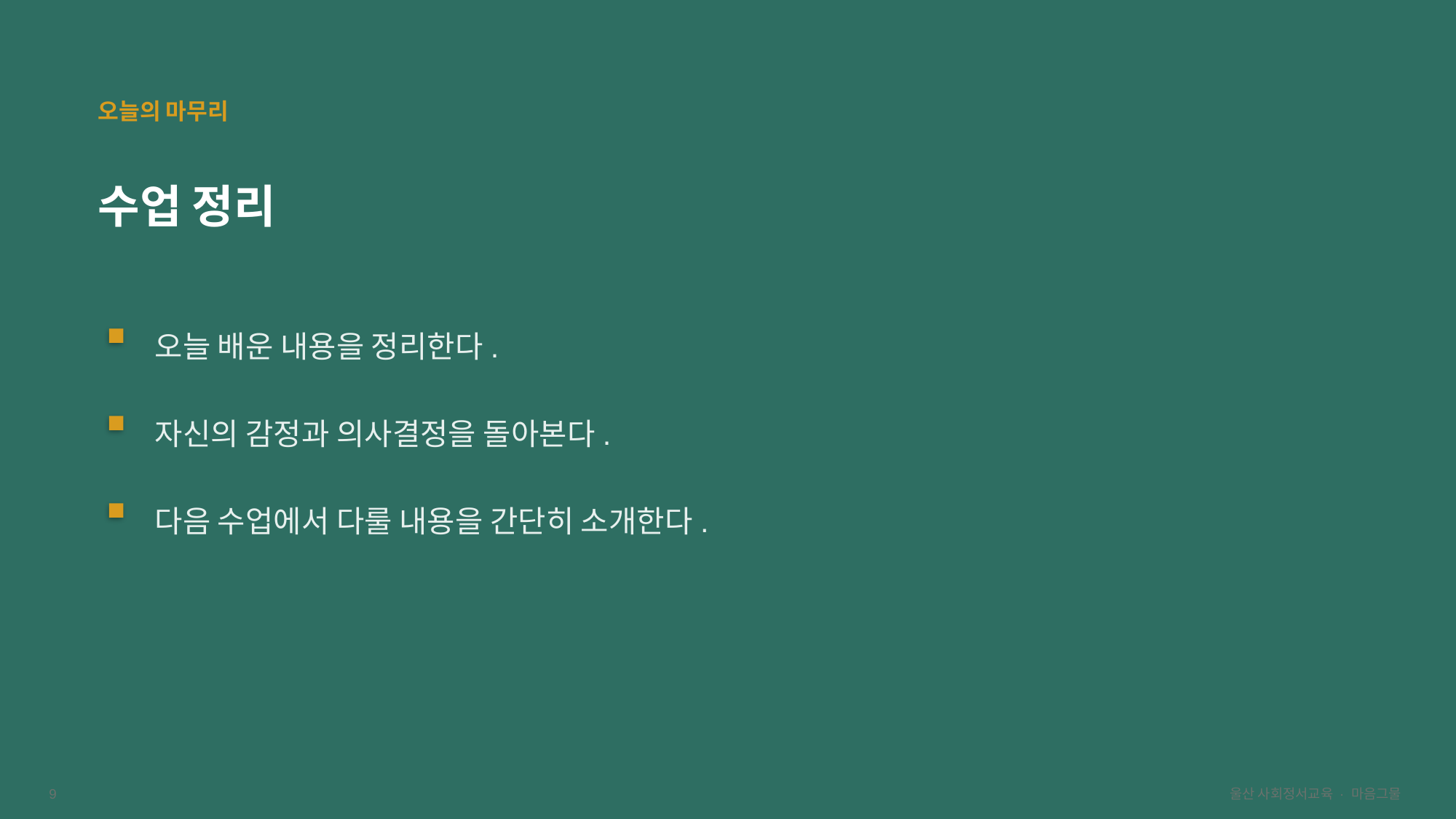

오늘의 마무리
수업 정리
오늘 배운 내용을 정리한다.

자신의 감정과 의사결정을 돌아본다.

다음 수업에서 다룰 내용을 간단히 소개한다.

9
울산 사회정서교육 · 마음그물